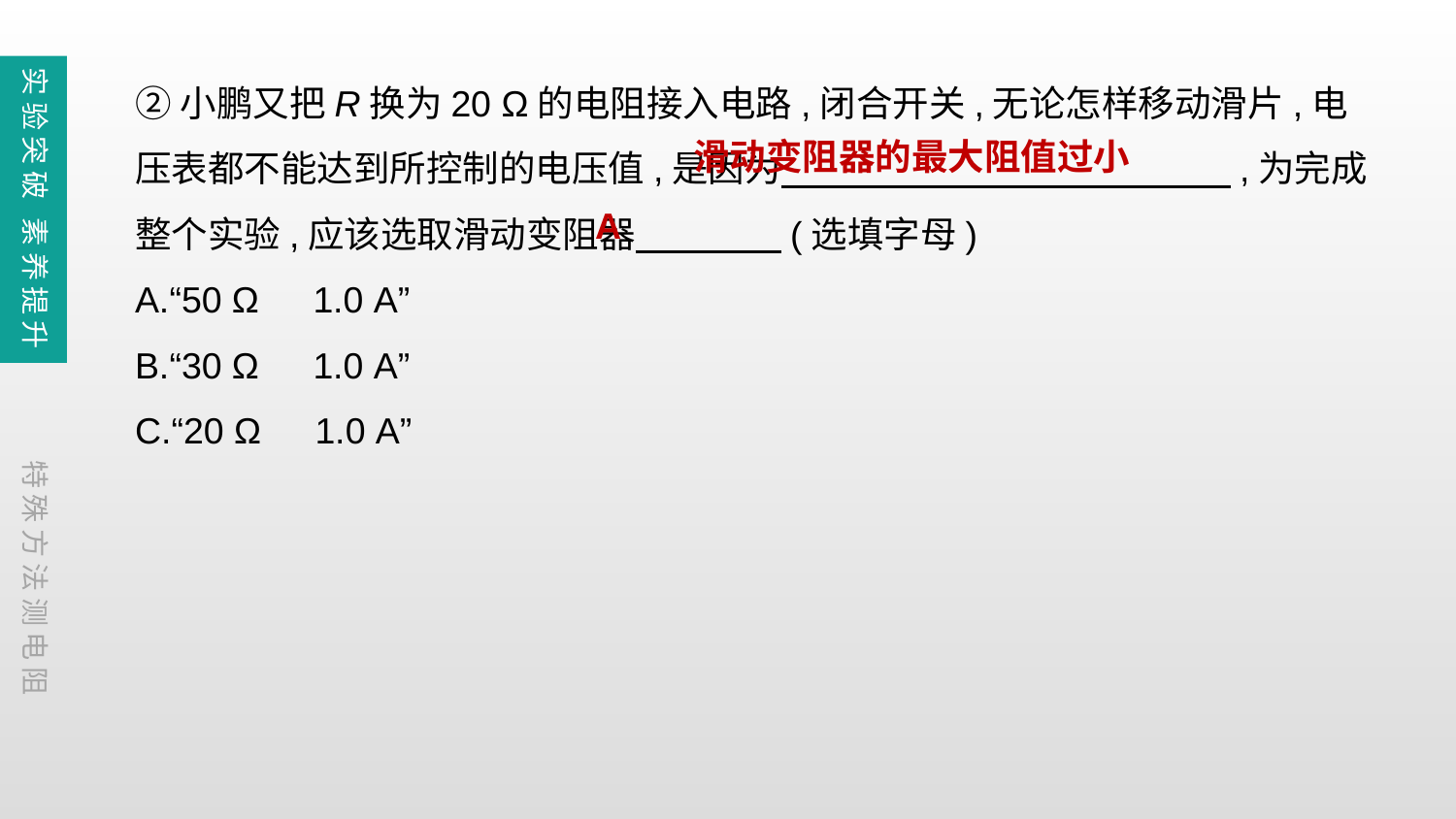

②小鹏又把R换为20 Ω的电阻接入电路,闭合开关,无论怎样移动滑片,电压表都不能达到所控制的电压值,是因为　　　                            　　　,为完成整个实验,应该选取滑动变阻器　　　　(选填字母)
A.“50 Ω　1.0 A”
B.“30 Ω　1.0 A”
C.“20 Ω　1.0 A”

实验突破 素养提升
滑动变阻器的最大阻值过小
A
特殊方法测电阻